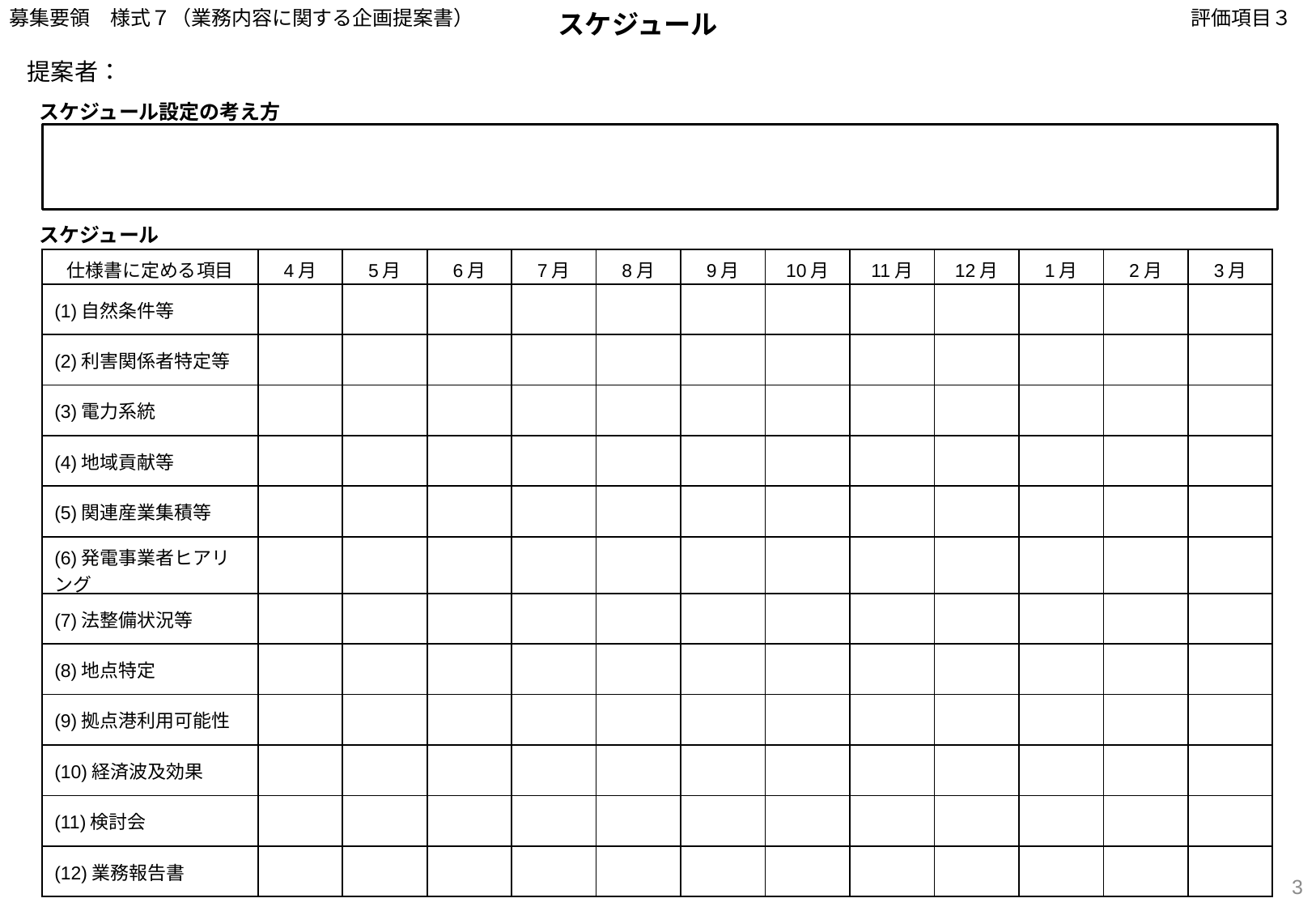

募集要領　様式７（業務内容に関する企画提案書）
スケジュール
評価項目３
提案者：
スケジュール設定の考え方

スケジュール
| 仕様書に定める項目 | 4月 | 5月 | 6月 | 7月 | 8月 | 9月 | 10月 | 11月 | 12月 | 1月 | 2月 | 3月 |
| --- | --- | --- | --- | --- | --- | --- | --- | --- | --- | --- | --- | --- |
| (1)自然条件等 |  |  |  |  |  |  |  |  |  |  |  |  |
| (2)利害関係者特定等 |  |  |  |  |  |  |  |  |  |  |  |  |
| (3)電力系統 |  |  |  |  |  |  |  |  |  |  |  |  |
| (4)地域貢献等 |  |  |  |  |  |  |  |  |  |  |  |  |
| (5)関連産業集積等 |  |  |  |  |  |  |  |  |  |  |  |  |
| (6)発電事業者ヒアリング |  |  |  |  |  |  |  |  |  |  |  |  |
| (7)法整備状況等 |  |  |  |  |  |  |  |  |  |  |  |  |
| (8)地点特定 |  |  |  |  |  |  |  |  |  |  |  |  |
| (9)拠点港利用可能性 |  |  |  |  |  |  |  |  |  |  |  |  |
| (10)経済波及効果 |  |  |  |  |  |  |  |  |  |  |  |  |
| (11)検討会 |  |  |  |  |  |  |  |  |  |  |  |  |
| (12)業務報告書 |  |  |  |  |  |  |  |  |  |  |  |  |
3